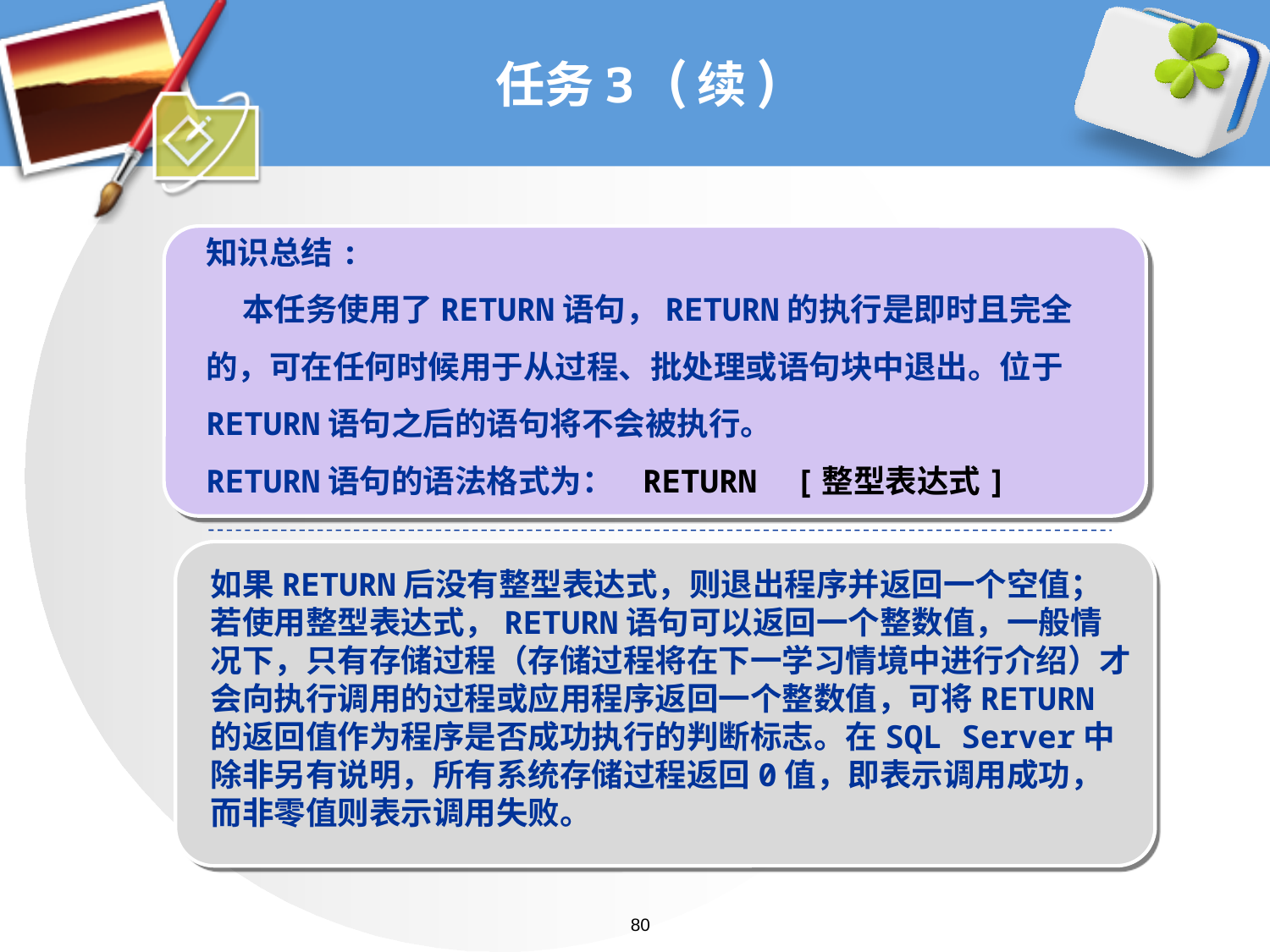

# 任务3    (续)

知识总结:
    本任务使用了RETURN语句，RETURN的执行是即时且完全的，可在任何时候用于从过程、批处理或语句块中退出。位于RETURN语句之后的语句将不会被执行。
RETURN语句的语法格式为：   RETURN  [整型表达式]

如果RETURN后没有整型表达式，则退出程序并返回一个空值；若使用整型表达式，RETURN语句可以返回一个整数值，一般情况下，只有存储过程（存储过程将在下一学习情境中进行介绍）才会向执行调用的过程或应用程序返回一个整数值，可将RETURN的返回值作为程序是否成功执行的判断标志。在SQL Server中除非另有说明，所有系统存储过程返回0值，即表示调用成功，而非零值则表示调用失败。
80